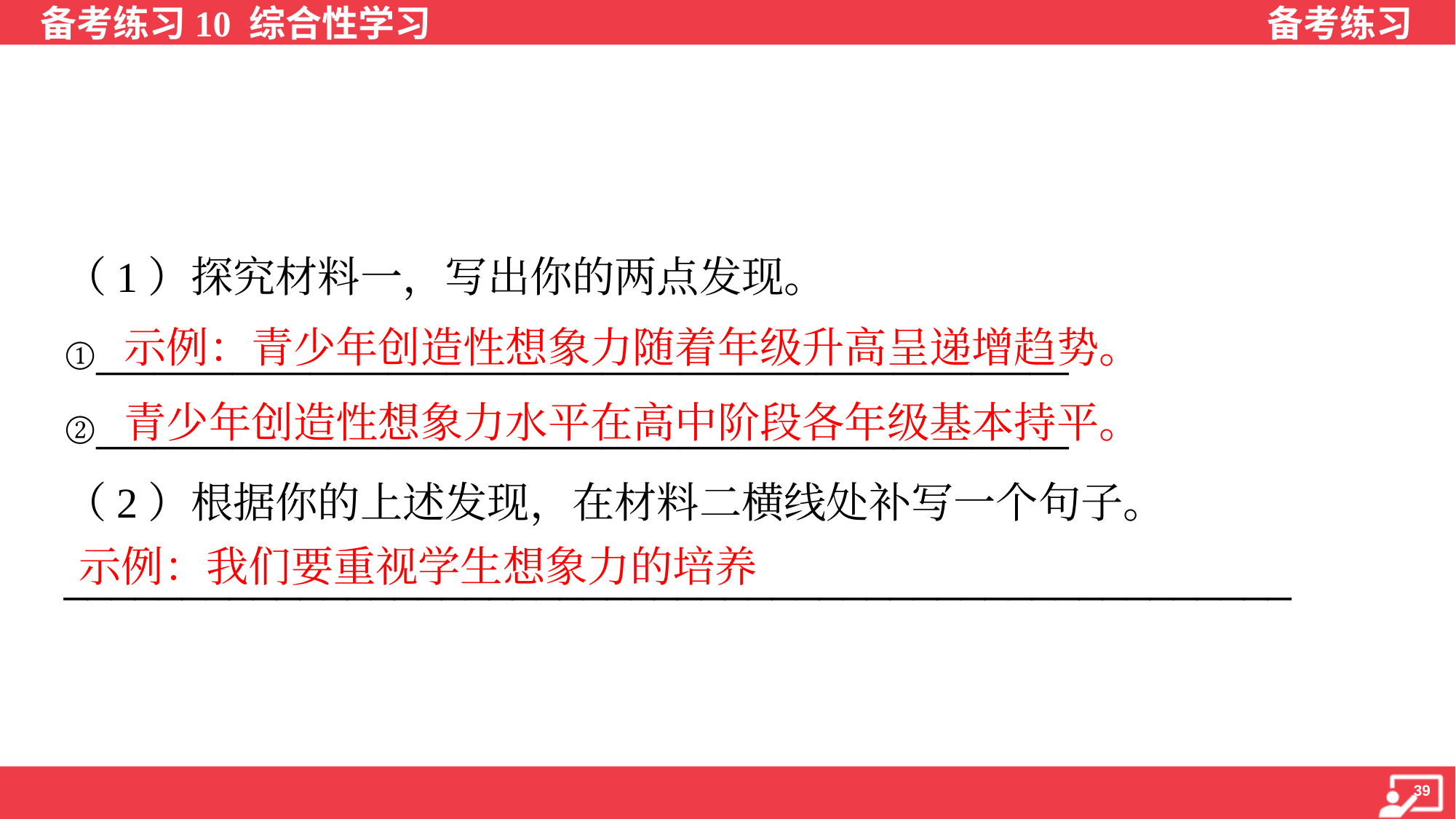

（1）探究材料一，写出你的两点发现。
①__________________________________________________
②__________________________________________________
示例：青少年创造性想象力随着年级升高呈递增趋势。
青少年创造性想象力水平在高中阶段各年级基本持平。
（2）根据你的上述发现，在材料二横线处补写一个句子。
____________________________________________________
示例：我们要重视学生想象力的培养